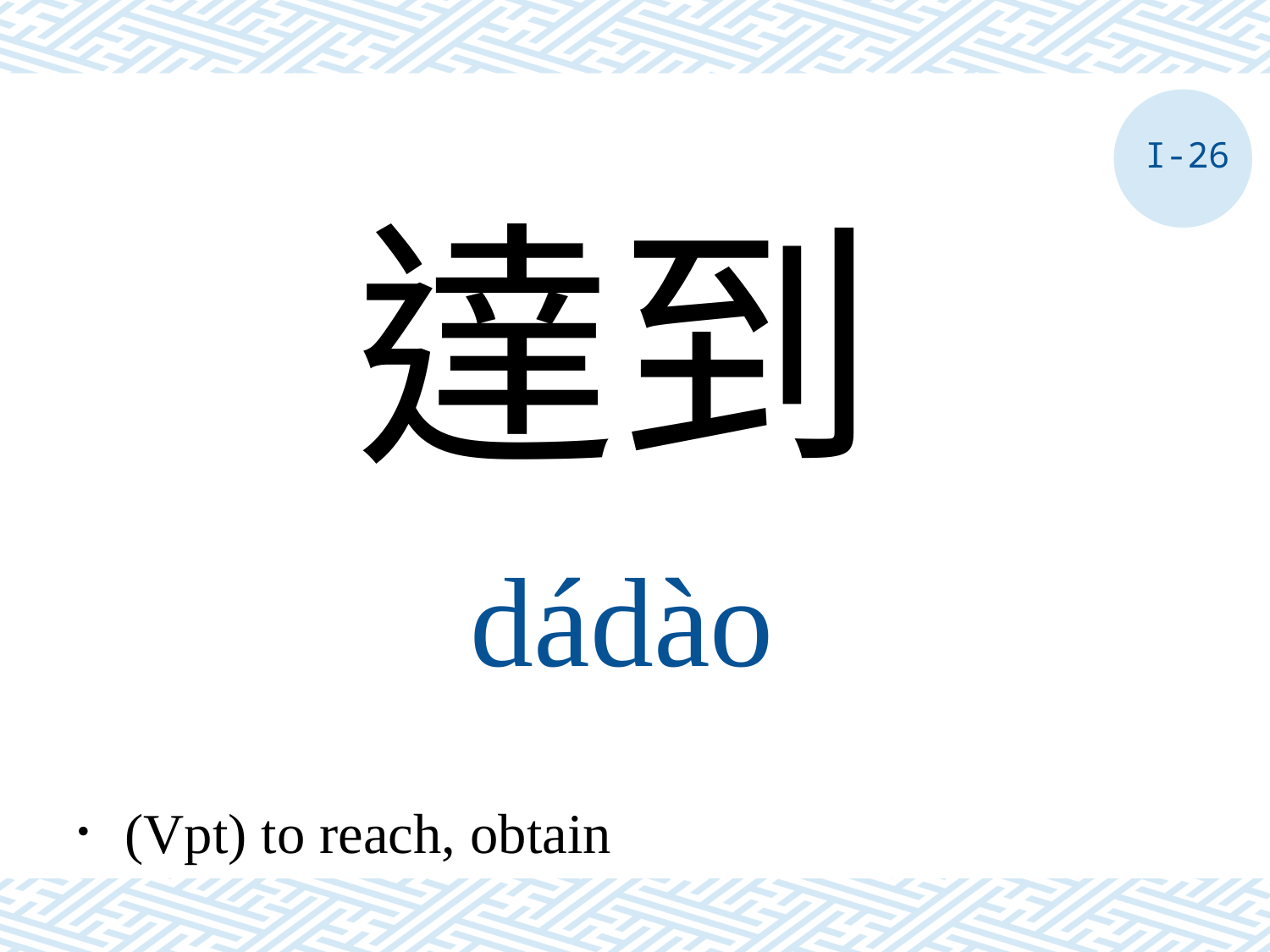

I-26

達到
dádào
．(Vpt) to reach, obtain